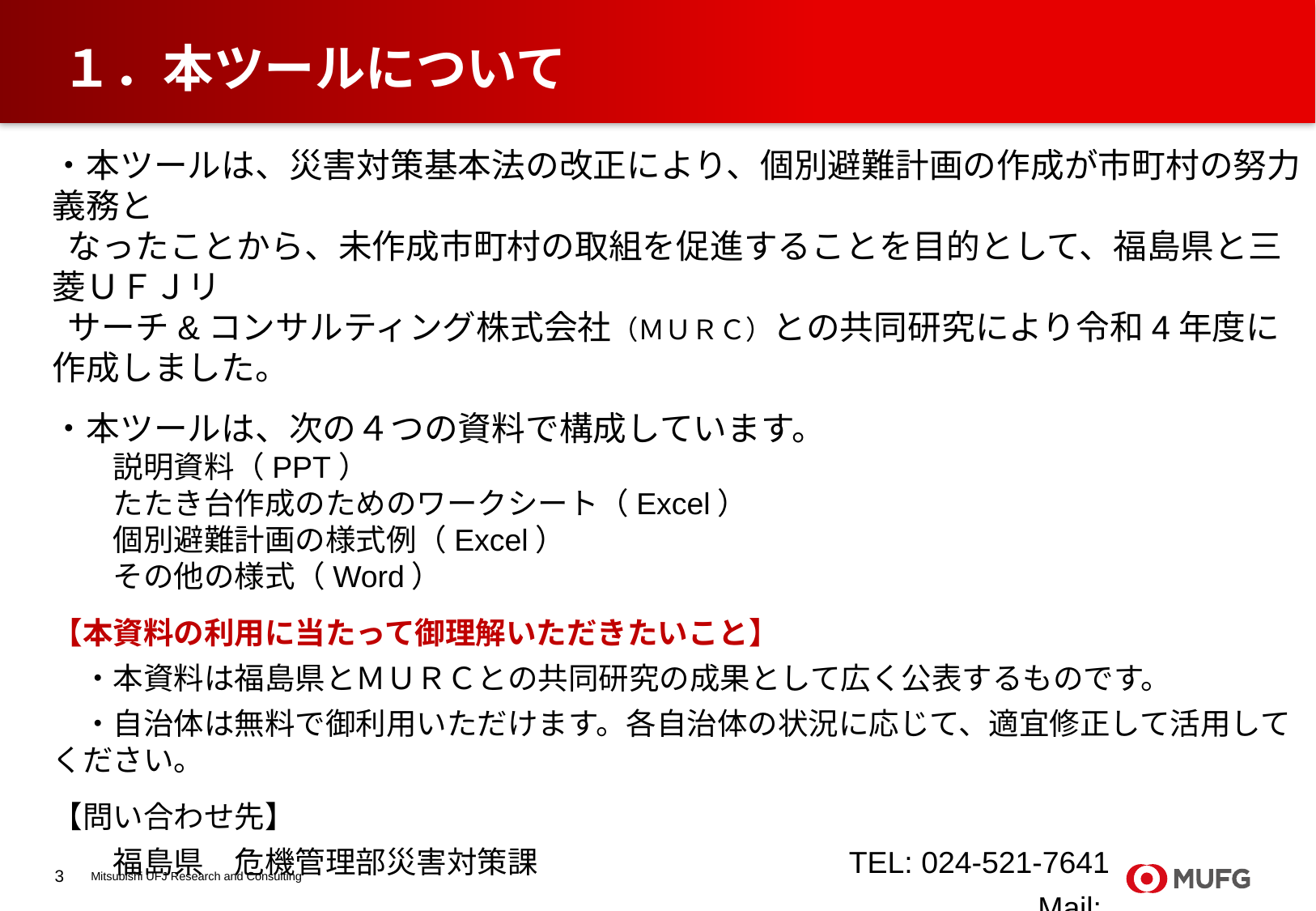

# １．本ツールについて
・本ツールは、災害対策基本法の改正により、個別避難計画の作成が市町村の努力義務と
 なったことから、未作成市町村の取組を促進することを目的として、福島県と三菱ＵＦＪリ
 サーチ&コンサルティング株式会社（ＭＵＲＣ）との共同研究により令和4年度に作成しました。
・本ツールは、次の４つの資料で構成しています。
　　説明資料（PPT）
　　たたき台作成のためのワークシート（Excel）
　　個別避難計画の様式例（Excel）
　　その他の様式（Word）
【本資料の利用に当たって御理解いただきたいこと】
　・本資料は福島県とＭＵＲＣとの共同研究の成果として広く公表するものです。
　・自治体は無料で御利用いただけます。各自治体の状況に応じて、適宜修正して活用してください。
【問い合わせ先】
　　福島県　危機管理部災害対策課　　　　　　　　　　TEL: 024-521-7641
　　　　　　　　　　　　　　　　　　　　　　　　　　　　　　　　 Mail: saigai@pref.fukushima.lg.jp
　　三菱ＵＦＪリサーチ&コンサルティング株式会社　　 TEL: 06-7637-1455（担当：島崎）
                                                                Mail: shimazak@murc.jp